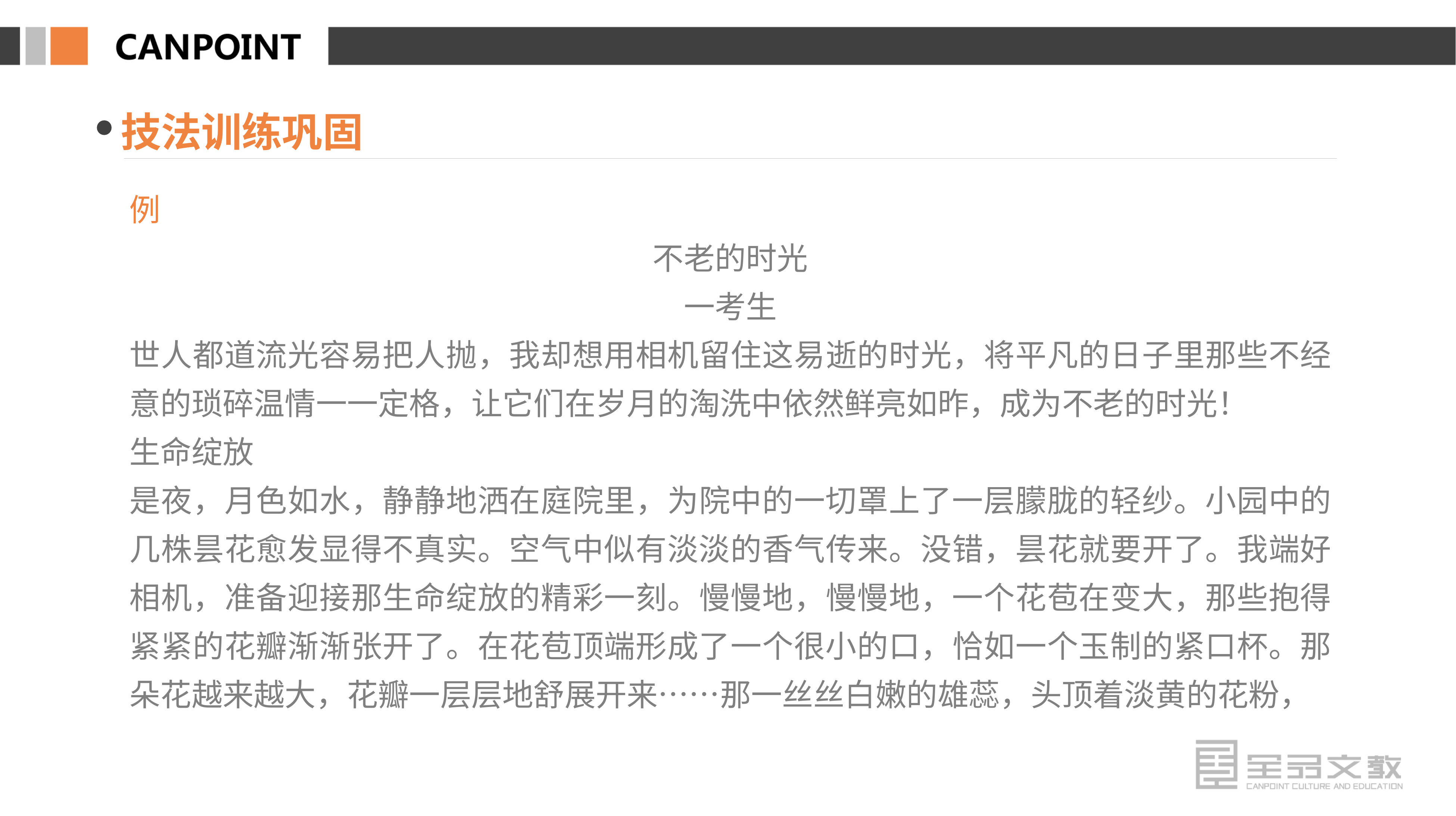

技法训练巩固

例
不老的时光
一考生
世人都道流光容易把人抛，我却想用相机留住这易逝的时光，将平凡的日子里那些不经意的琐碎温情一一定格，让它们在岁月的淘洗中依然鲜亮如昨，成为不老的时光！
生命绽放
是夜，月色如水，静静地洒在庭院里，为院中的一切罩上了一层朦胧的轻纱。小园中的几株昙花愈发显得不真实。空气中似有淡淡的香气传来。没错，昙花就要开了。我端好相机，准备迎接那生命绽放的精彩一刻。慢慢地，慢慢地，一个花苞在变大，那些抱得紧紧的花瓣渐渐张开了。在花苞顶端形成了一个很小的口，恰如一个玉制的紧口杯。那朵花越来越大，花瓣一层层地舒展开来……那一丝丝白嫩的雄蕊，头顶着淡黄的花粉，